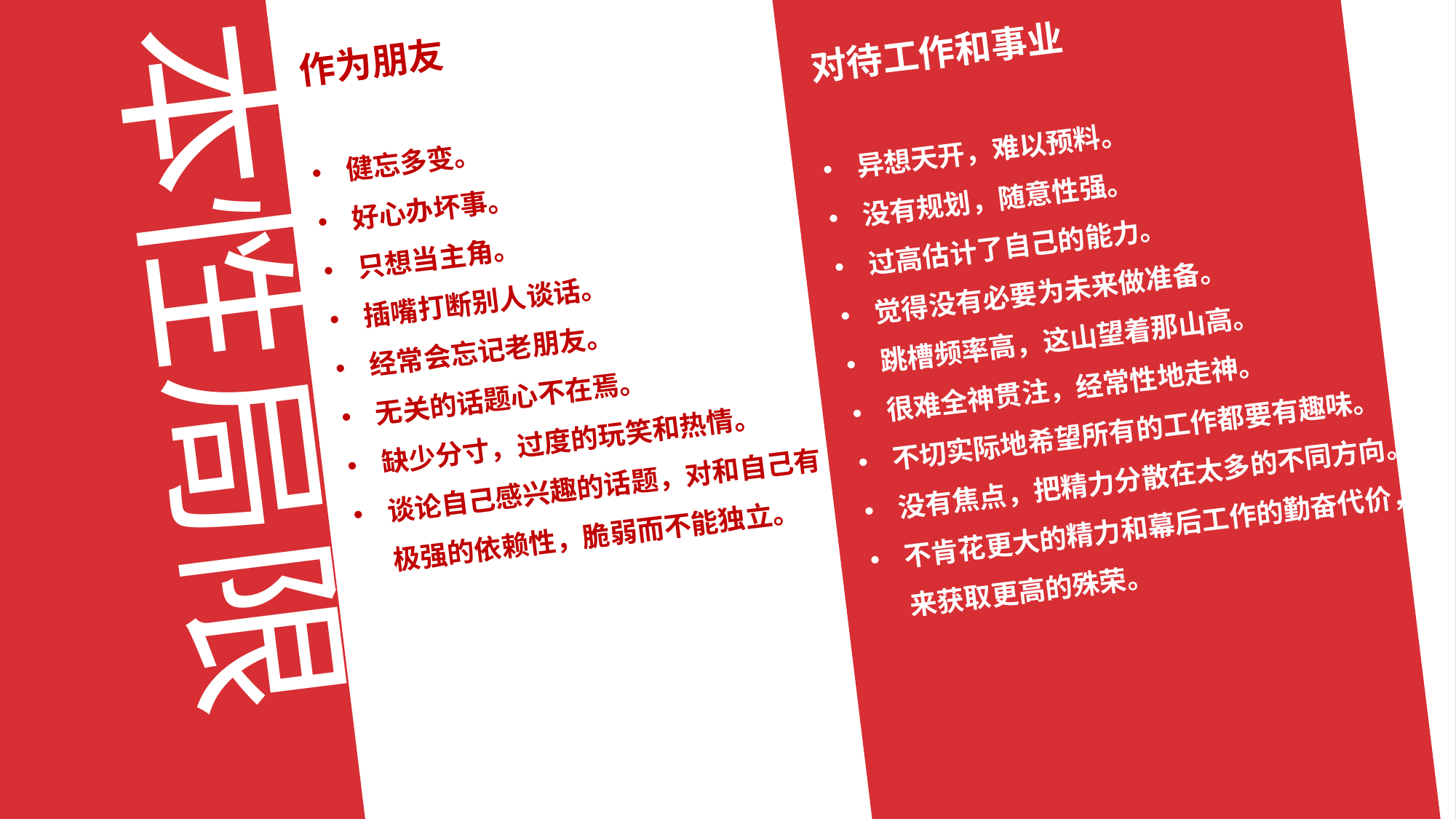

对待工作和事业

异想天开，难以预料。
没有规划，随意性强。
过高估计了自己的能力。
觉得没有必要为未来做准备。
跳槽频率高，这山望着那山高。
很难全神贯注，经常性地走神。
不切实际地希望所有的工作都要有趣味。
没有焦点，把精力分散在太多的不同方向。
不肯花更大的精力和幕后工作的勤奋代价，来获取更高的殊荣。
作为朋友

健忘多变。
好心办坏事。
只想当主角。
插嘴打断别人谈话。
经常会忘记老朋友。
无关的话题心不在焉。
缺少分寸，过度的玩笑和热情。
谈论自己感兴趣的话题，对和自己有极强的依赖性，脆弱而不能独立。
本性局限